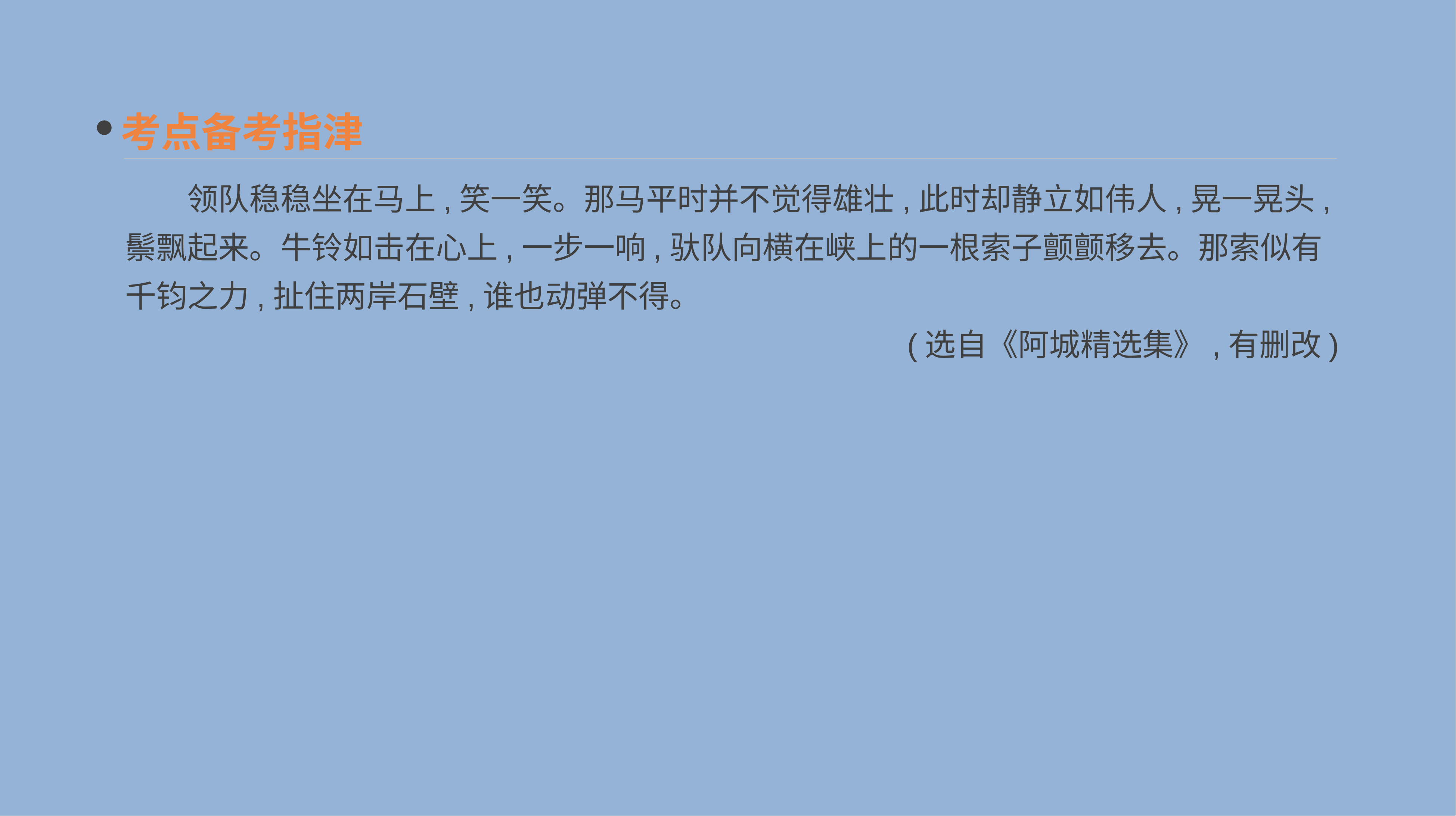

考点备考指津

　　领队稳稳坐在马上,笑一笑。那马平时并不觉得雄壮,此时却静立如伟人,晃一晃头,鬃飘起来。牛铃如击在心上,一步一响,驮队向横在峡上的一根索子颤颤移去。那索似有千钧之力,扯住两岸石壁,谁也动弹不得。
 	(选自《阿城精选集》,有删改)